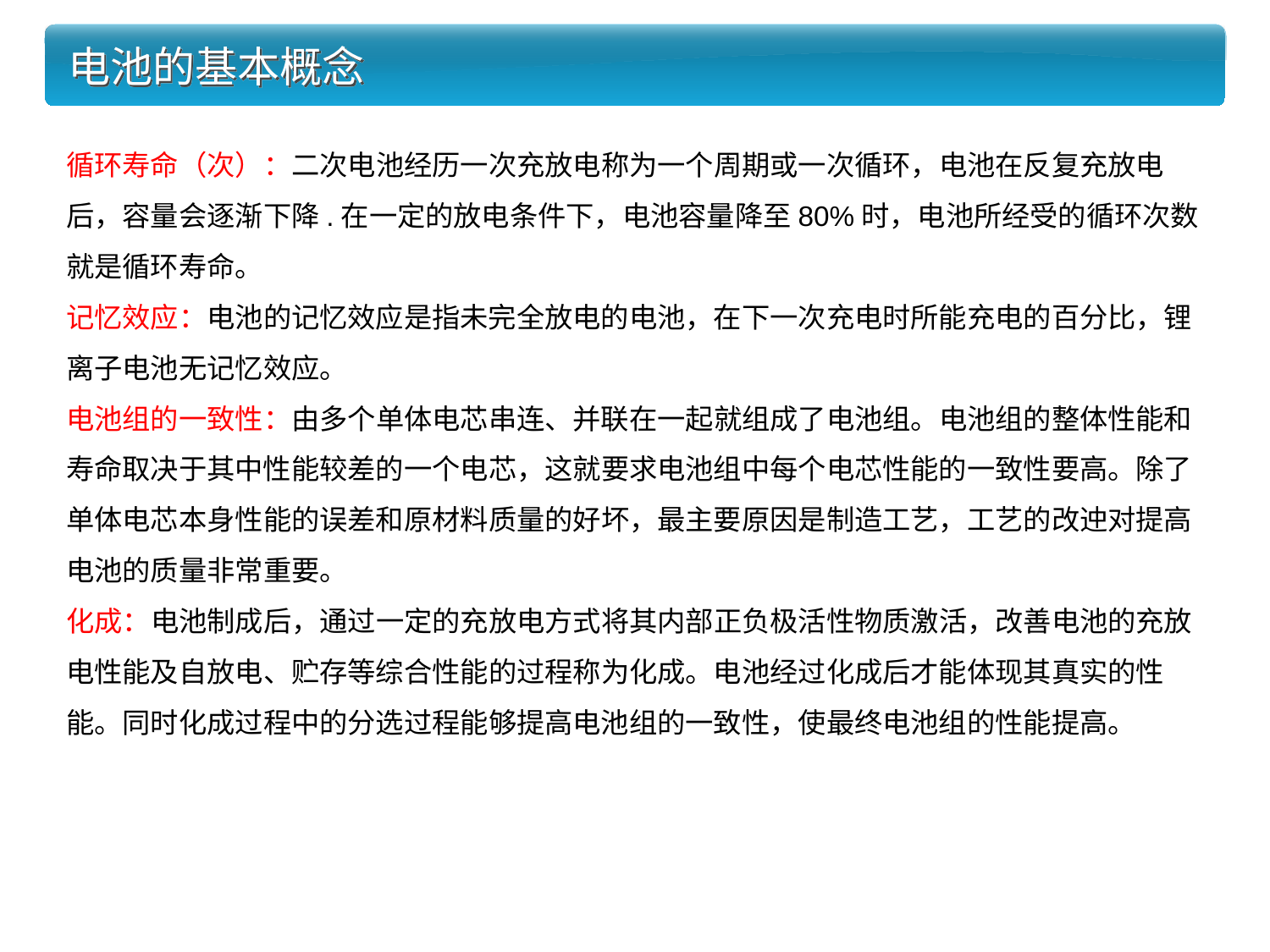

# 电池的基本概念
循环寿命（次）：二次电池经历一次充放电称为一个周期或一次循环，电池在反复充放电后，容量会逐渐下降.在一定的放电条件下，电池容量降至80%时，电池所经受的循环次数就是循环寿命。
记忆效应：电池的记忆效应是指未完全放电的电池，在下一次充电时所能充电的百分比，锂离子电池无记忆效应。
电池组的一致性：由多个单体电芯串连、并联在一起就组成了电池组。电池组的整体性能和寿命取决于其中性能较差的一个电芯，这就要求电池组中每个电芯性能的一致性要高。除了单体电芯本身性能的误差和原材料质量的好坏，最主要原因是制造工艺，工艺的改迚对提高电池的质量非常重要。
化成：电池制成后，通过一定的充放电方式将其内部正负极活性物质激活，改善电池的充放电性能及自放电、贮存等综合性能的过程称为化成。电池经过化成后才能体现其真实的性能。同时化成过程中的分选过程能够提高电池组的一致性，使最终电池组的性能提高。